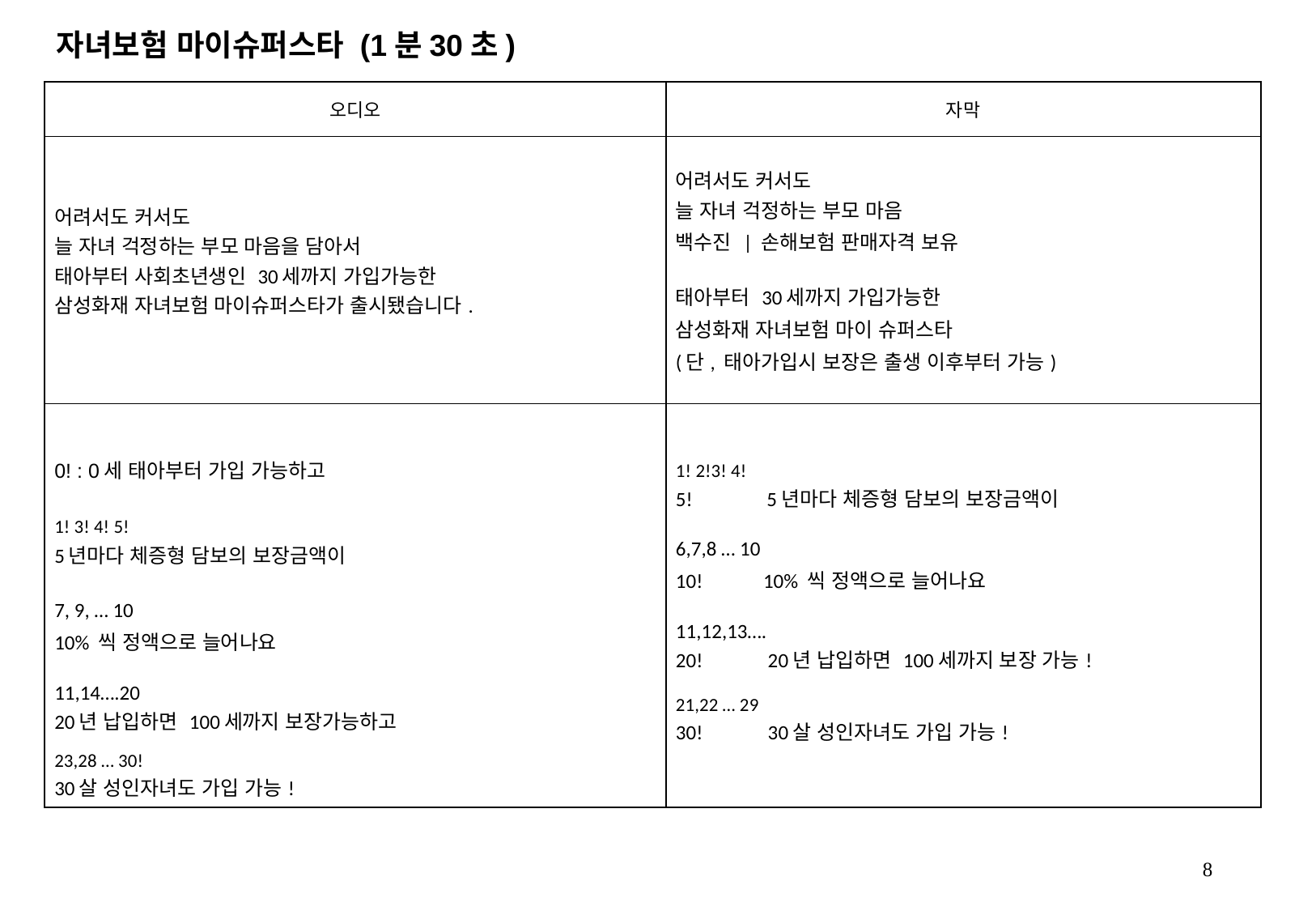

자녀보험 마이슈퍼스타 (1분30초)
| 오디오 | 자막 |
| --- | --- |
| 어려서도 커서도 늘 자녀 걱정하는 부모 마음을 담아서 태아부터 사회초년생인 30세까지 가입가능한 삼성화재 자녀보험 마이슈퍼스타가 출시됐습니다. | 어려서도 커서도 늘 자녀 걱정하는 부모 마음 백수진 | 손해보험 판매자격 보유 태아부터 30세까지 가입가능한 삼성화재 자녀보험 마이 슈퍼스타 (단, 태아가입시 보장은 출생 이후부터 가능) |
| 0! : 0세 태아부터 가입 가능하고 1! 3! 4! 5! 5년마다 체증형 담보의 보장금액이 7, 9, … 10 10% 씩 정액으로 늘어나요 11,14….20 20년 납입하면 100세까지 보장가능하고 23,28 … 30! 30살 성인자녀도 가입 가능! | 1! 2!3! 4! 5! 5년마다 체증형 담보의 보장금액이 6,7,8 … 10 10! 10% 씩 정액으로 늘어나요 11,12,13…. 20! 20년 납입하면 100세까지 보장 가능! 21,22 … 29 30! 30살 성인자녀도 가입 가능! |
8